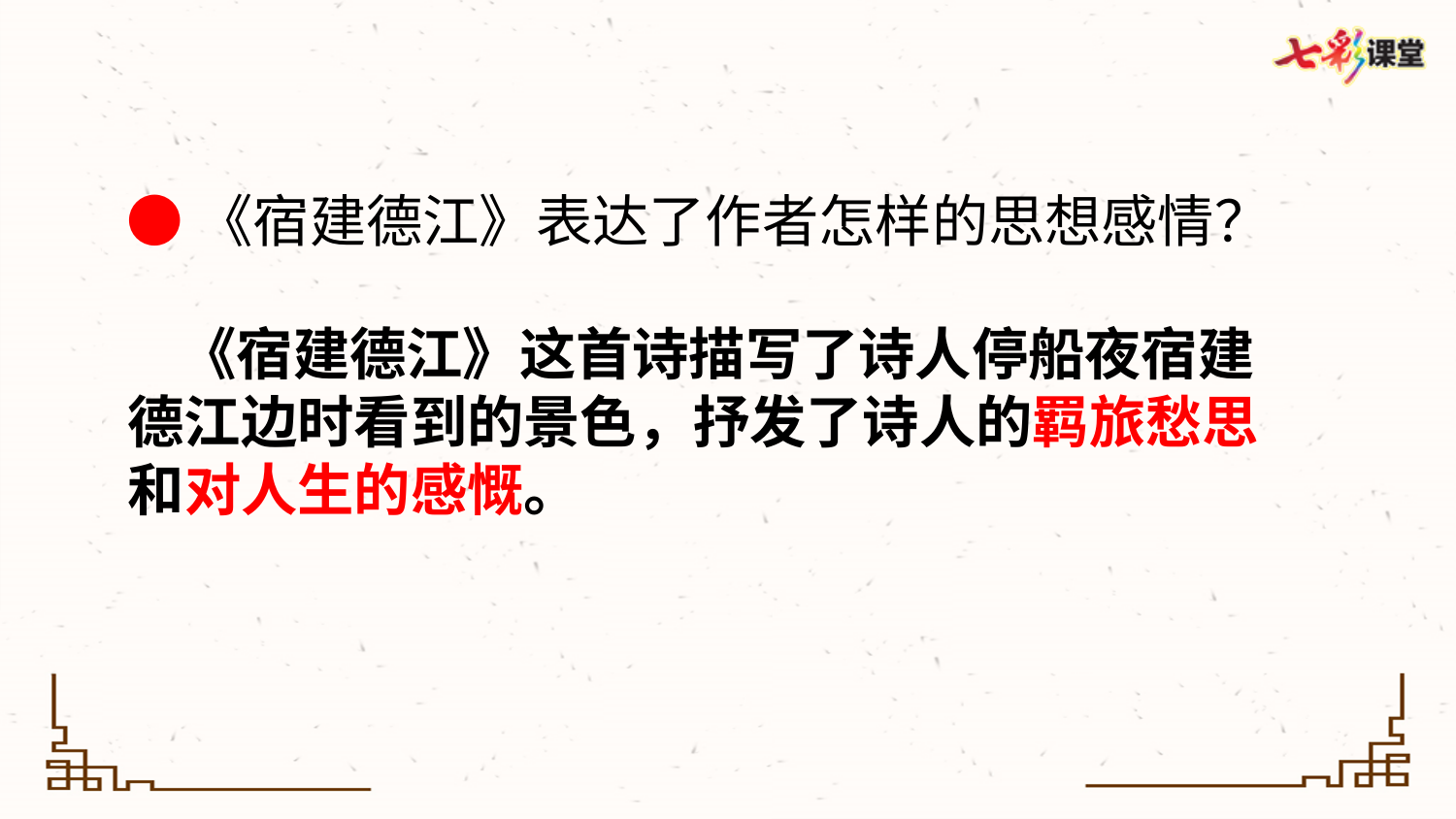

●《宿建德江》表达了作者怎样的思想感情？
   《宿建德江》这首诗描写了诗人停船夜宿建德江边时看到的景色，抒发了诗人的羁旅愁思和对人生的感慨。